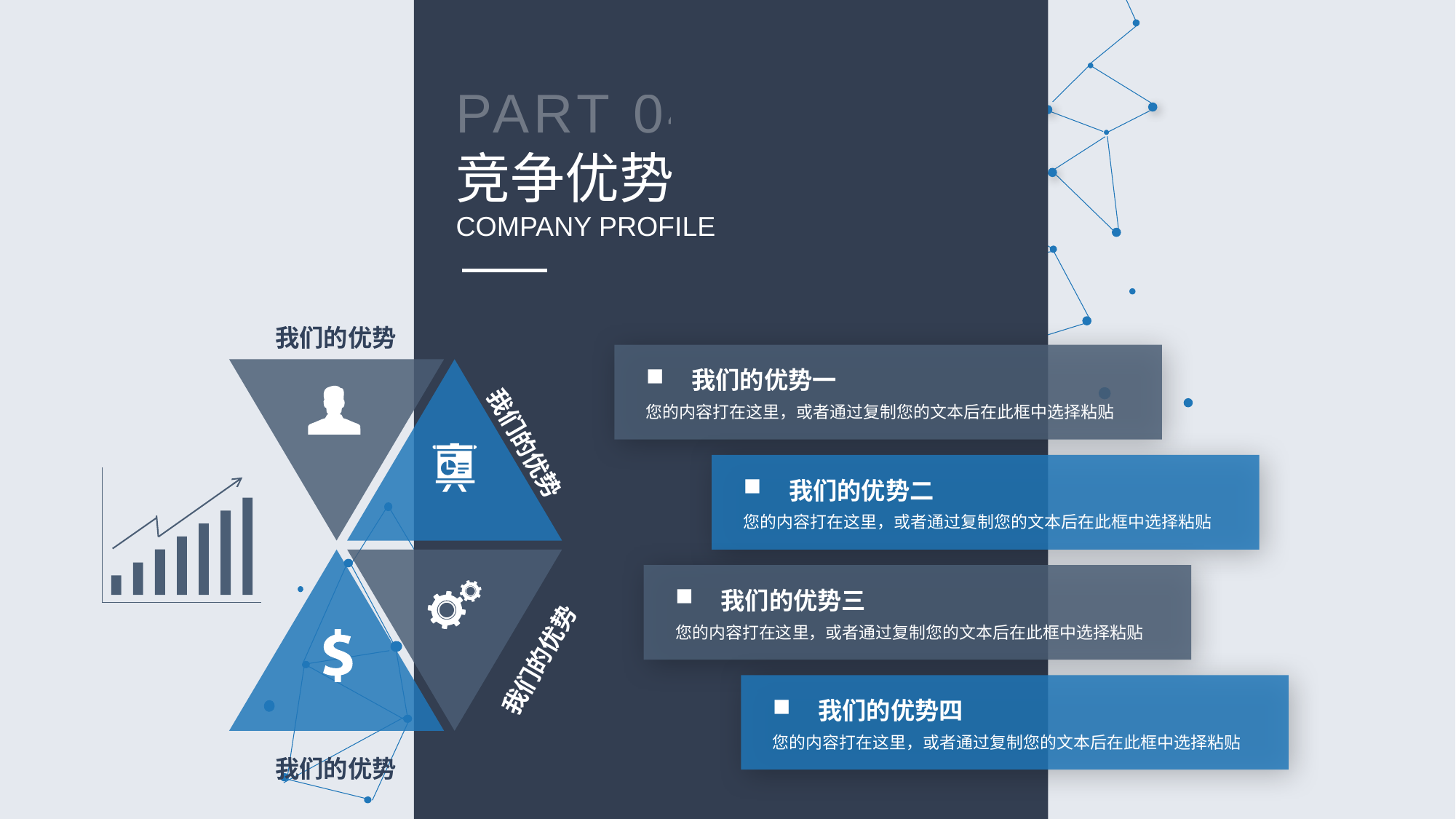

PART 04
竞争优势
COMPANY PROFILE
我们的优势

我们的优势

我们的优势
我们的优势

我们的优势一
您的内容打在这里，或者通过复制您的文本后在此框中选择粘贴

我们的优势二
您的内容打在这里，或者通过复制您的文本后在此框中选择粘贴

我们的优势三
您的内容打在这里，或者通过复制您的文本后在此框中选择粘贴

我们的优势四
您的内容打在这里，或者通过复制您的文本后在此框中选择粘贴